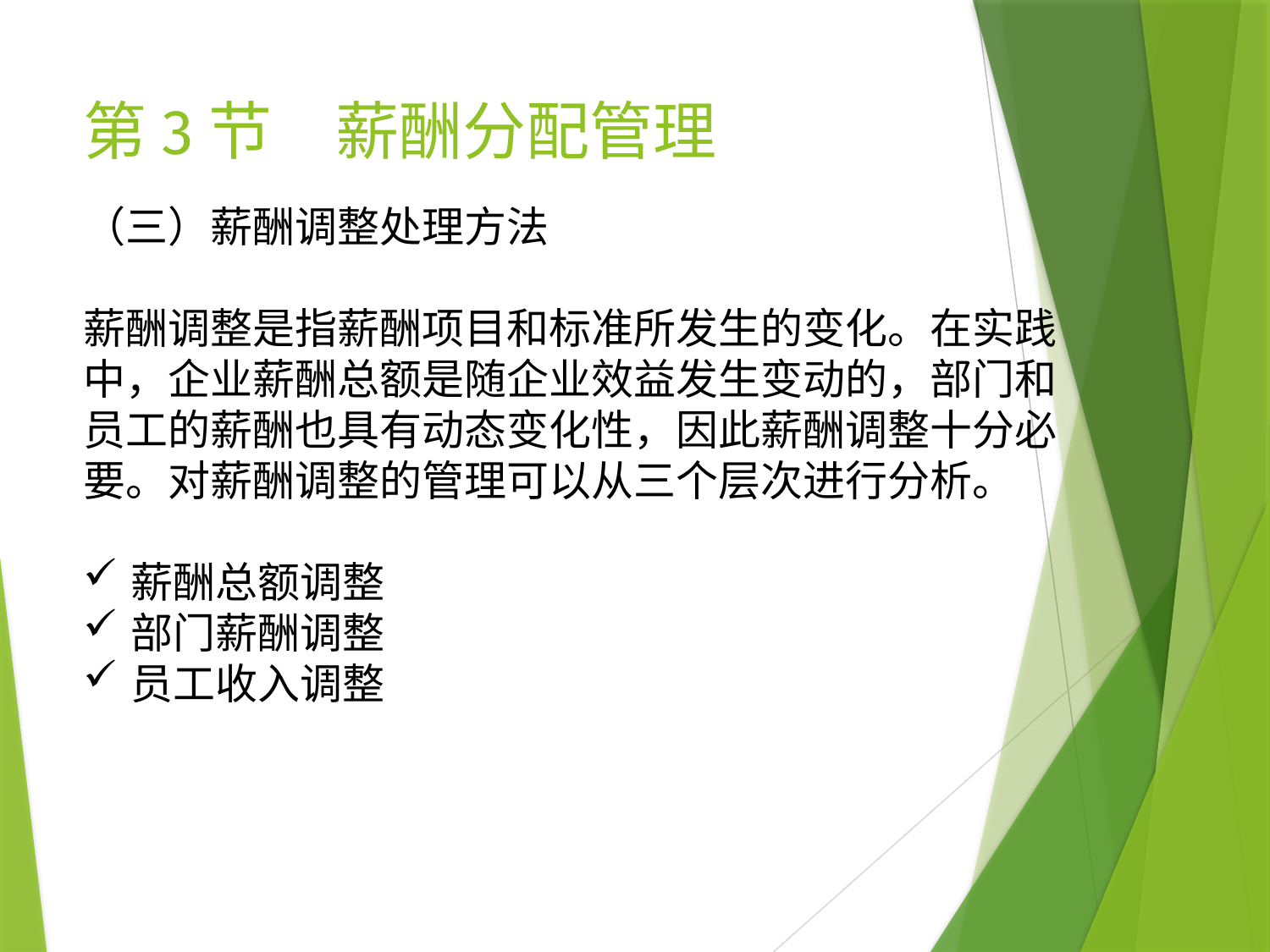

# 第3节　薪酬分配管理
（三）薪酬调整处理方法

薪酬调整是指薪酬项目和标准所发生的变化。在实践中，企业薪酬总额是随企业效益发生变动的，部门和员工的薪酬也具有动态变化性，因此薪酬调整十分必要。对薪酬调整的管理可以从三个层次进行分析。

薪酬总额调整
部门薪酬调整
员工收入调整